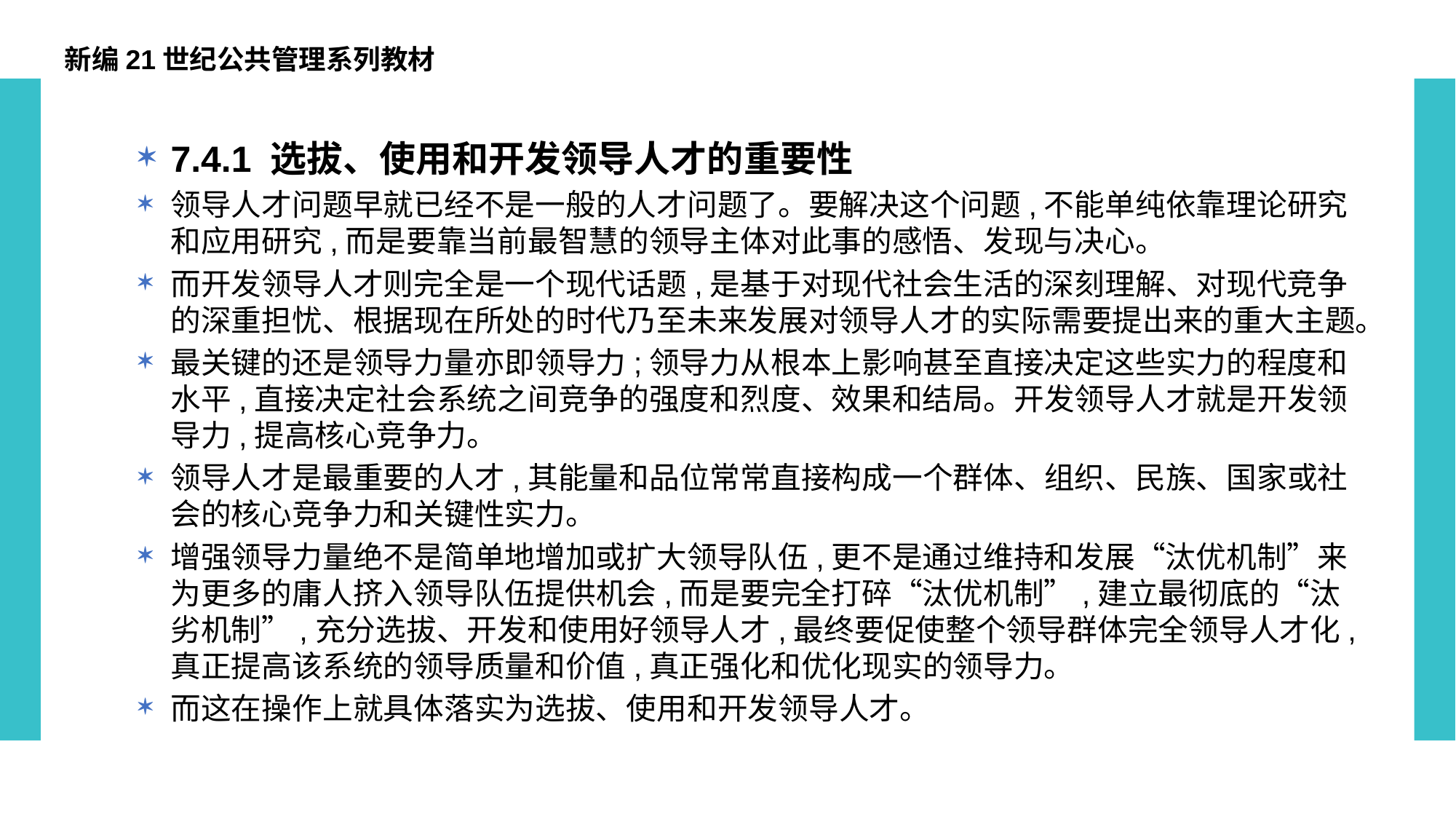

新编21世纪公共管理系列教材
7.4.1 选拔、使用和开发领导人才的重要性
领导人才问题早就已经不是一般的人才问题了。要解决这个问题,不能单纯依靠理论研究和应用研究,而是要靠当前最智慧的领导主体对此事的感悟、发现与决心。
而开发领导人才则完全是一个现代话题,是基于对现代社会生活的深刻理解、对现代竞争的深重担忧、根据现在所处的时代乃至未来发展对领导人才的实际需要提出来的重大主题。
最关键的还是领导力量亦即领导力;领导力从根本上影响甚至直接决定这些实力的程度和水平,直接决定社会系统之间竞争的强度和烈度、效果和结局。开发领导人才就是开发领导力,提高核心竞争力。
领导人才是最重要的人才,其能量和品位常常直接构成一个群体、组织、民族、国家或社会的核心竞争力和关键性实力。
增强领导力量绝不是简单地增加或扩大领导队伍,更不是通过维持和发展“汰优机制”来为更多的庸人挤入领导队伍提供机会,而是要完全打碎“汰优机制”,建立最彻底的“汰劣机制”,充分选拔、开发和使用好领导人才,最终要促使整个领导群体完全领导人才化,真正提高该系统的领导质量和价值,真正强化和优化现实的领导力。
而这在操作上就具体落实为选拔、使用和开发领导人才。